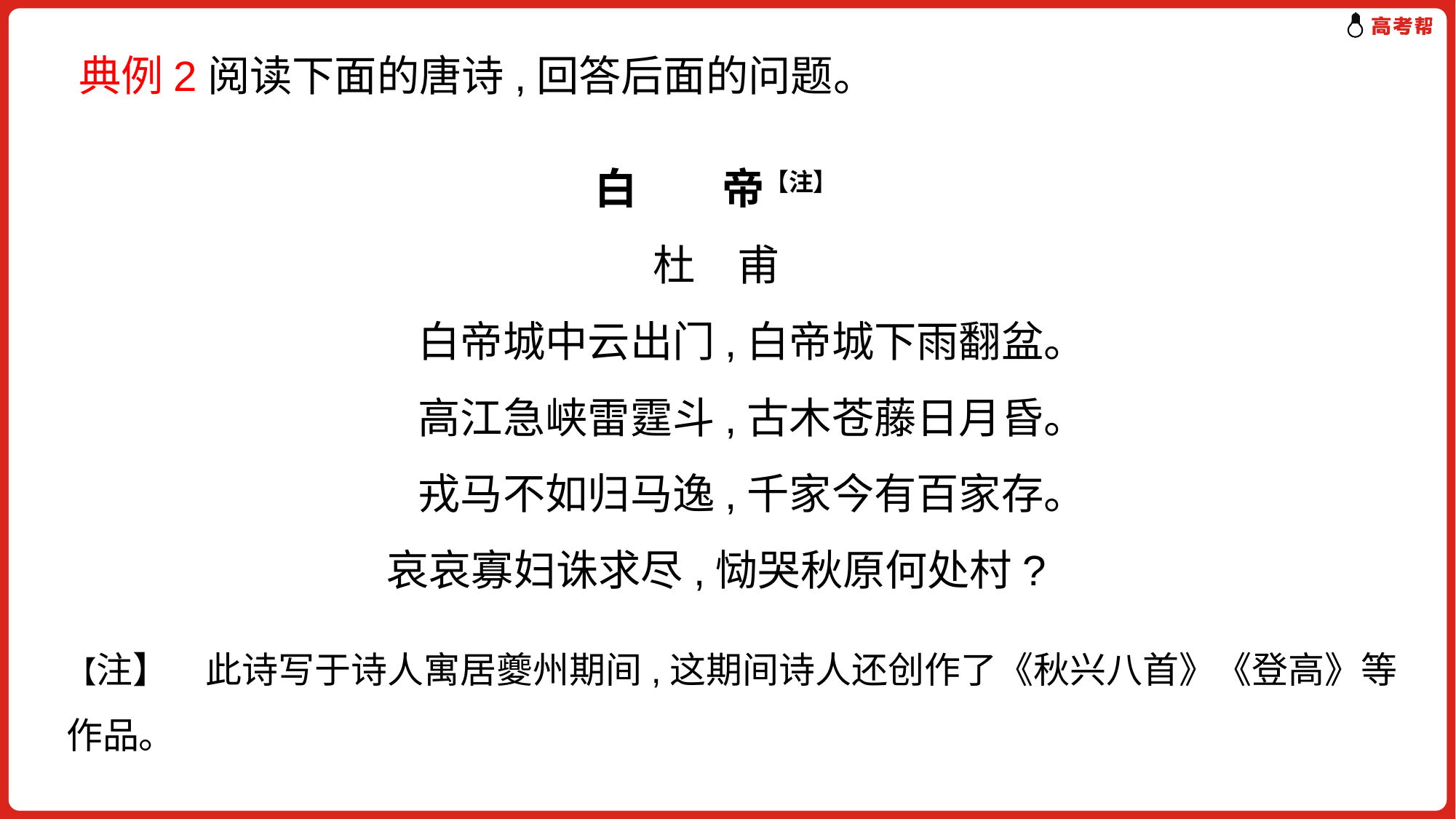

典例2阅读下面的唐诗,回答后面的问题。
白　　帝【注】
杜　甫
  白帝城中云出门,白帝城下雨翻盆。
  高江急峡雷霆斗,古木苍藤日月昏。
  戎马不如归马逸,千家今有百家存。
哀哀寡妇诛求尽,恸哭秋原何处村?
【注】　此诗写于诗人寓居夔州期间,这期间诗人还创作了《秋兴八首》《登高》等作品。